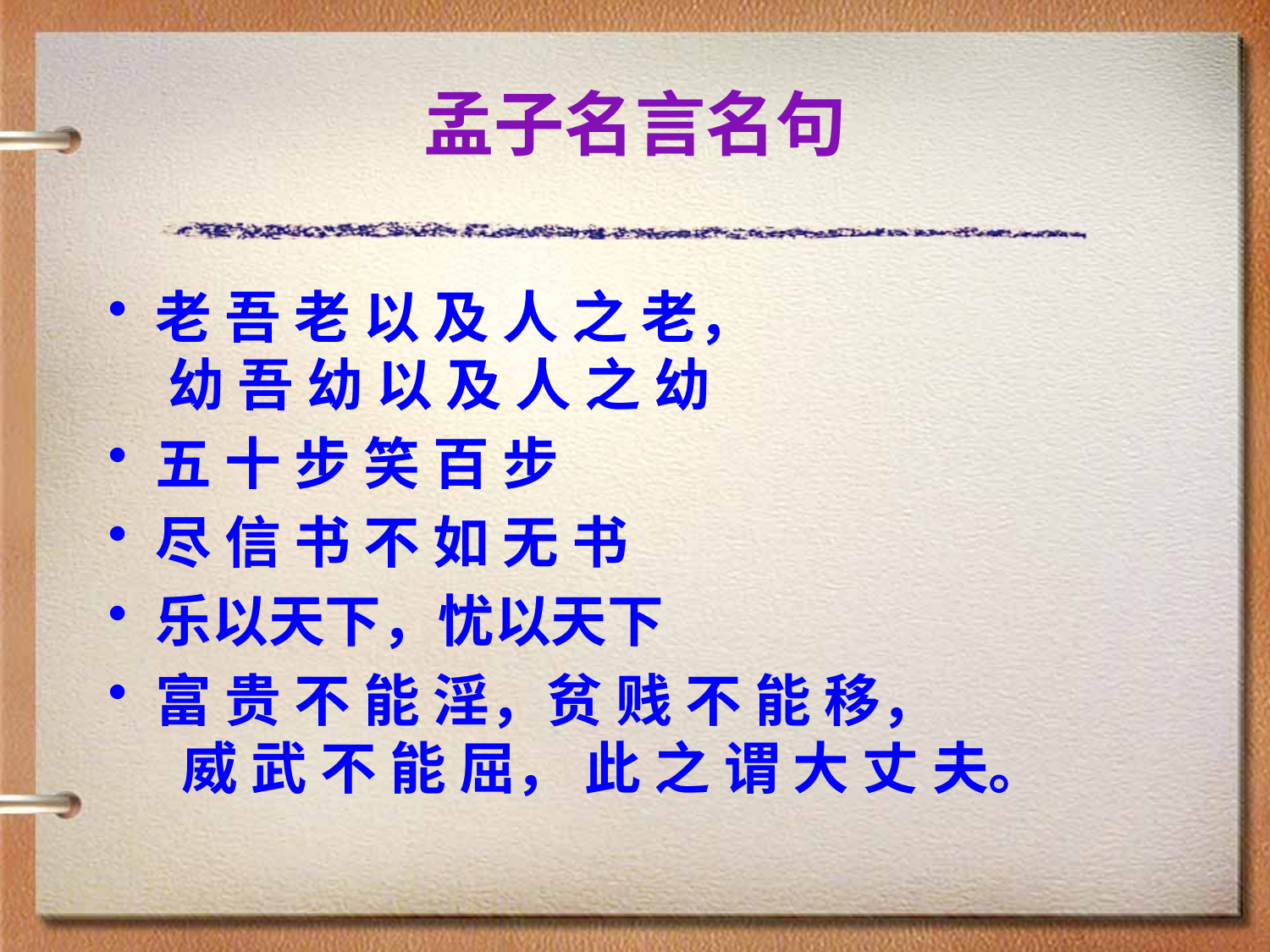

# 孟子名言名句
老 吾 老 以 及 人 之 老， 
 幼 吾 幼 以 及 人 之 幼
五 十 步 笑 百 步
尽 信 书 不 如 无 书
乐以天下，忧以天下
富 贵 不 能 淫，贫 贱 不 能 移，
  威 武 不 能 屈， 此 之 谓 大 丈 夫。